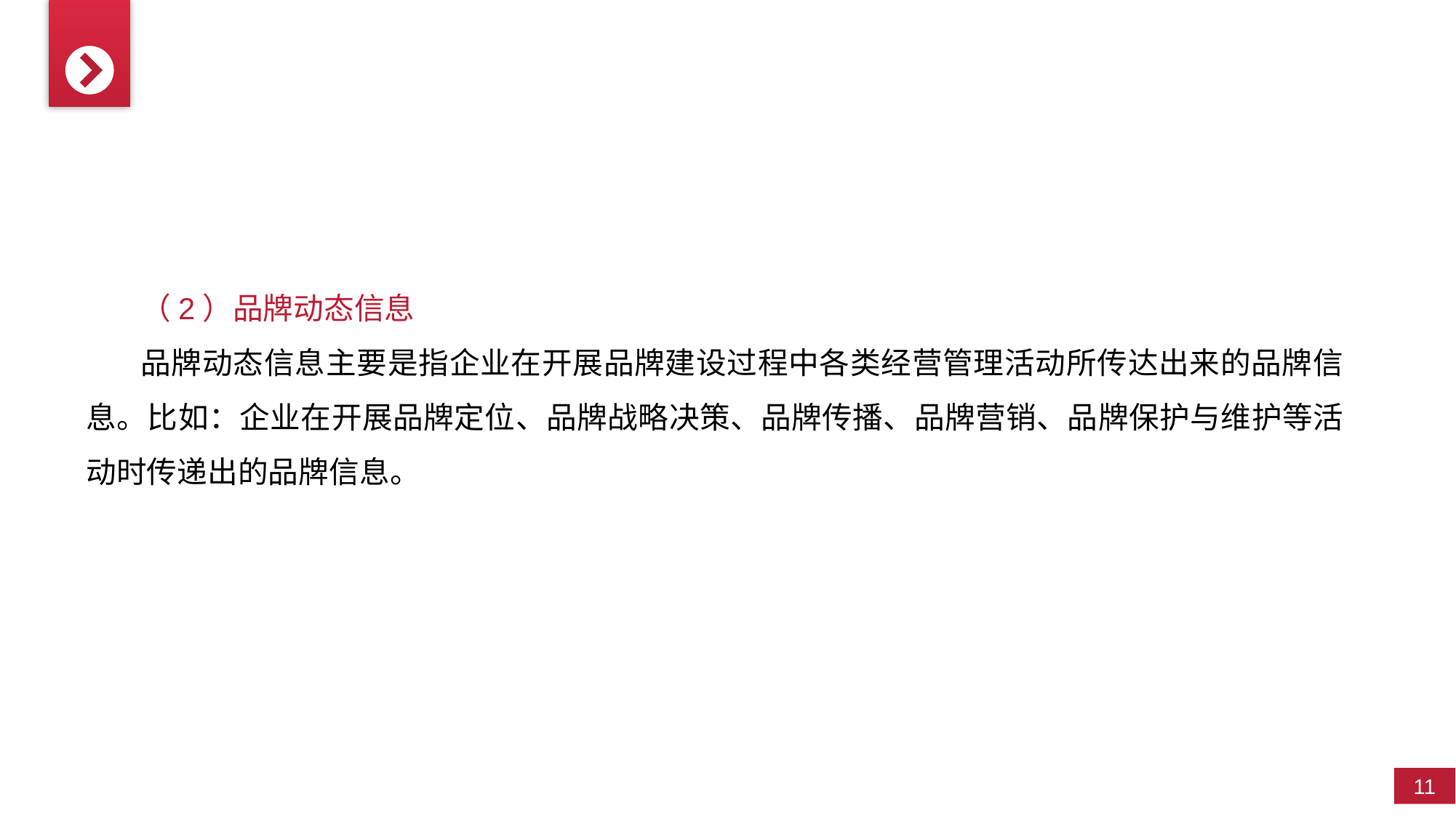

（2）品牌动态信息
品牌动态信息主要是指企业在开展品牌建设过程中各类经营管理活动所传达出来的品牌信息。比如：企业在开展品牌定位、品牌战略决策、品牌传播、品牌营销、品牌保护与维护等活动时传递出的品牌信息。